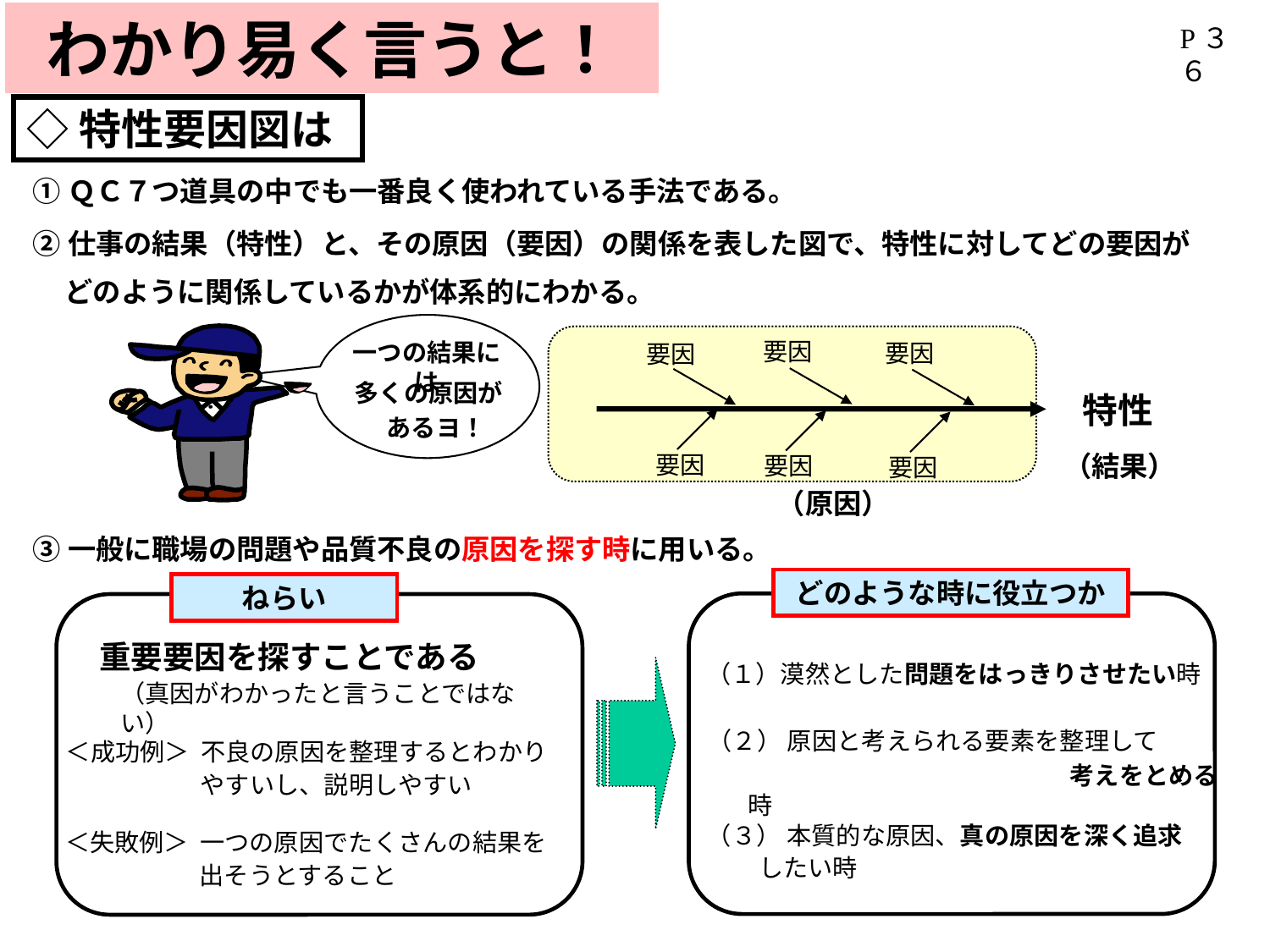

わかり易く言うと！
P３６
◇特性要因図は
①ＱＣ７つ道具の中でも一番良く使われている手法である。
②仕事の結果（特性）と、その原因（要因）の関係を表した図で、特性に対してどの要因が
    どのように関係しているかが体系的にわかる。

要因
一つの結果には
要因
要因

多くの原因が
特性
あるヨ！

（結果）
要因
要因
要因
（原因）
③一般に職場の問題や品質不良の原因を探す時に用いる。
どのような時に役立つか

（１）漠然とした問題をはっきりさせたい時

（２） 原因と考えられる要素を整理して
　　　　　　　　　　　　　考えをとめる時
（３） 本質的な原因、真の原因を深く追求
 したい時
ねらい

重要要因を探すことである
（真因がわかったと言うことではない）
＜成功例＞  不良の原因を整理するとわかり
やすいし、説明しやすい
＜失敗例＞  一つの原因でたくさんの結果を
出そうとすること